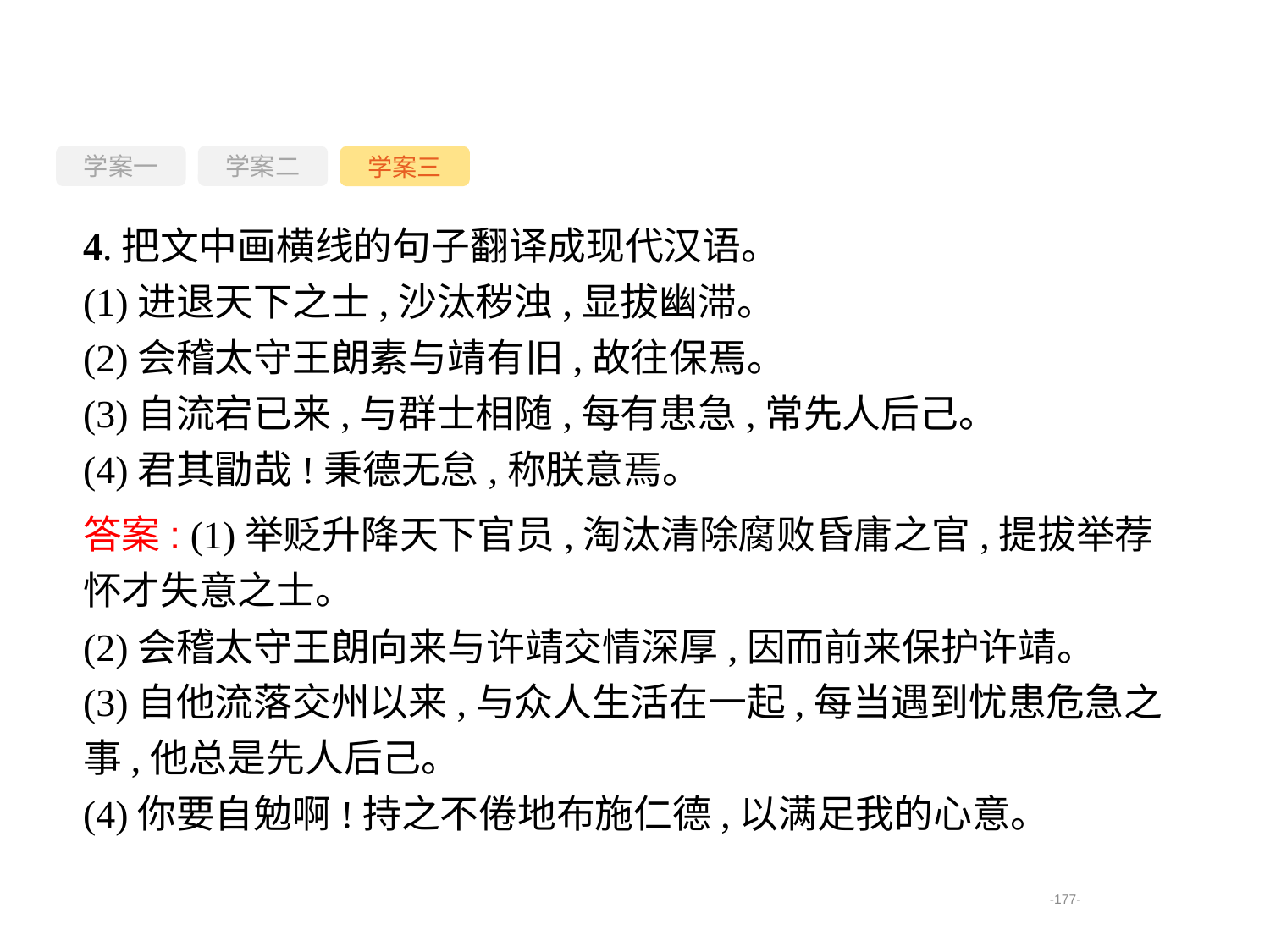

学案一
学案三
学案二
4.把文中画横线的句子翻译成现代汉语。
(1)进退天下之士,沙汰秽浊,显拔幽滞。
(2)会稽太守王朗素与靖有旧,故往保焉。
(3)自流宕已来,与群士相随,每有患急,常先人后己。
(4)君其勖哉!秉德无怠,称朕意焉。
答案: (1)举贬升降天下官员,淘汰清除腐败昏庸之官,提拔举荐怀才失意之士。
(2)会稽太守王朗向来与许靖交情深厚,因而前来保护许靖。
(3)自他流落交州以来,与众人生活在一起,每当遇到忧患危急之事,他总是先人后己。
(4)你要自勉啊!持之不倦地布施仁德,以满足我的心意。
-177-